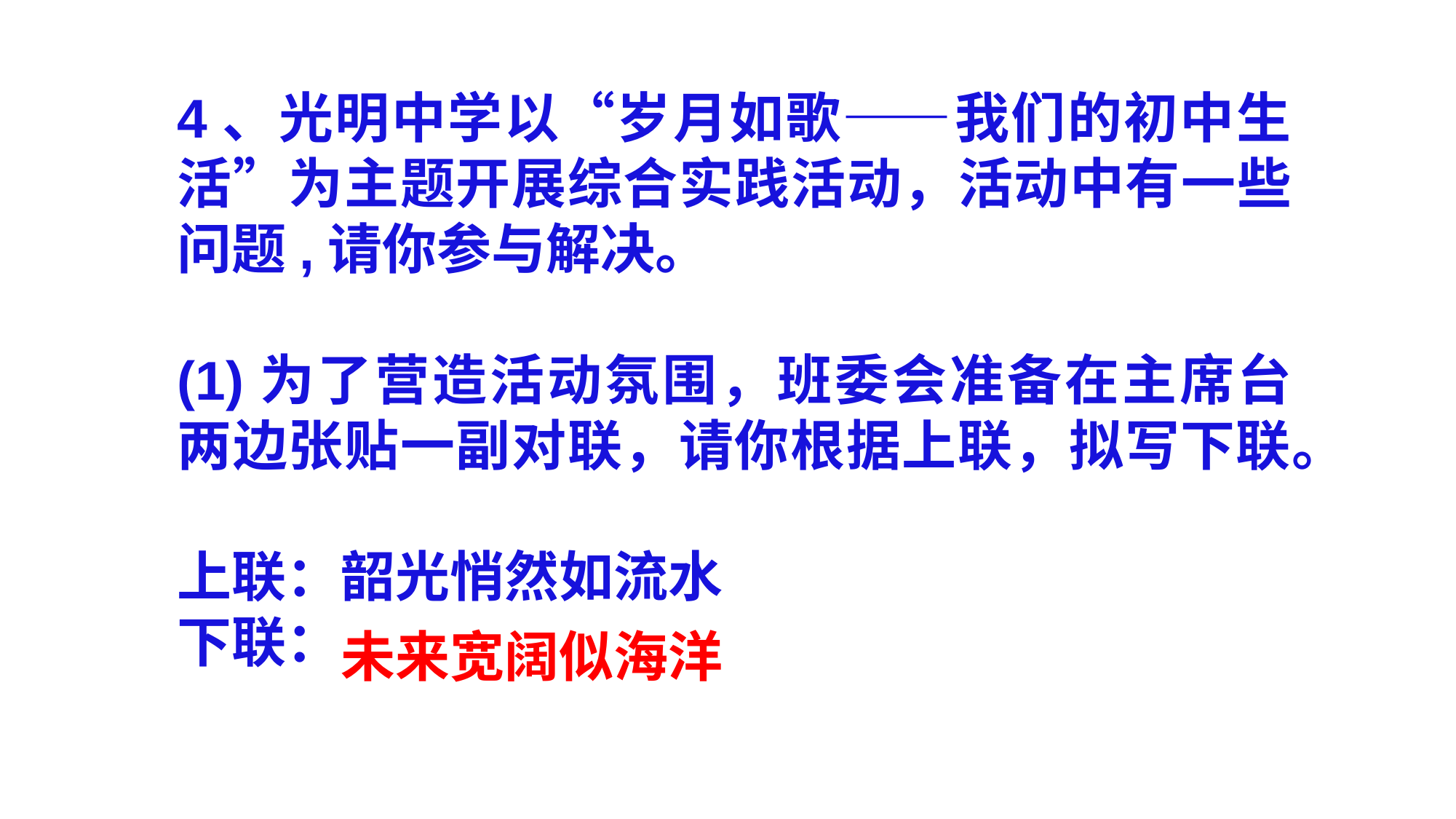

4、光明中学以“岁月如歌——我们的初中生活”为主题开展综合实践活动，活动中有一些问题,请你参与解决。

(1)为了营造活动氛围，班委会准备在主席台两边张贴一副对联，请你根据上联，拟写下联。

上联：韶光悄然如流水
下联：
未来宽阔似海洋